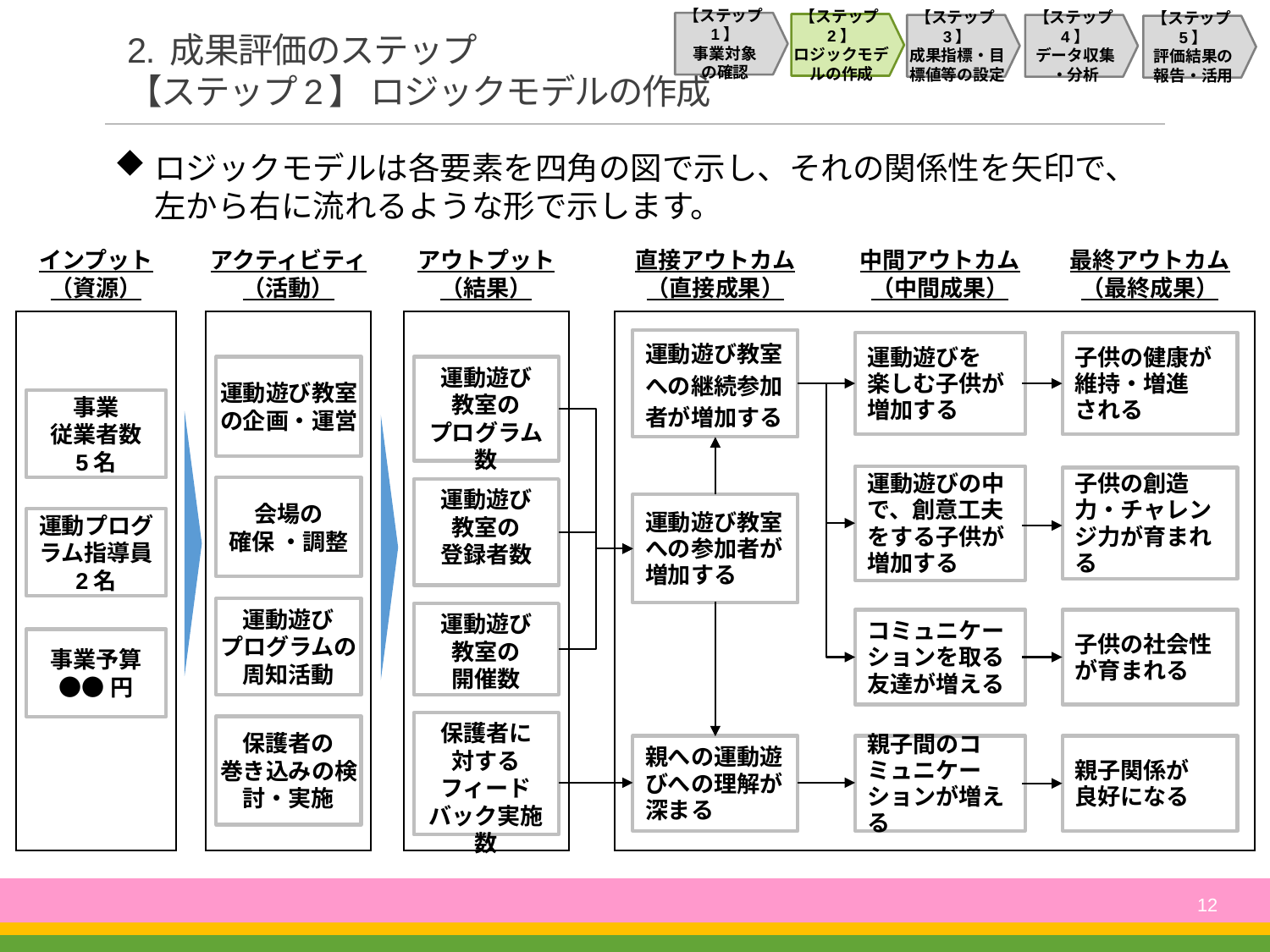

【ステップ1】
事業対象
の確認
【ステップ2】
ロジックモデルの作成
【ステップ3】
成果指標・目標値等の設定
【ステップ4】
データ収集
・分析
【ステップ5】
評価結果の
報告・活用
# 2. 成果評価のステップ 【ステップ2】 ロジックモデルの作成
ロジックモデルは各要素を四角の図で示し、それの関係性を矢印で、左から右に流れるような形で示します。
インプット
（資源）
アクティビティ
（活動）
アウトプット
（結果）
直接アウトカム
（直接成果）
中間アウトカム
（中間成果）
最終アウトカム
（最終成果）

運動遊び教室への継続参加者が増加する
運動遊びを
楽しむ子供が増加する
子供の健康が維持・増進
される
運動遊び教室の企画・運営
運動遊び
教室の
プログラム数
事業
従業者数
5名
運動遊びの中で、創意工夫をする子供が増加する
子供の創造力・チャレンジ力が育まれる
会場の
確保 ・調整
運動遊び
教室の
登録者数
運動遊び教室への参加者が増加する
運動プログラム指導員
2名

運動遊び
プログラムの周知活動
運動遊び
教室の
開催数
コミュニケーションを取る
友達が増える
子供の社会性が育まれる
事業予算
●●円
保護者に
対する
フィードバック実施数
保護者の
巻き込みの検討・実施
親への運動遊びへの理解が深まる
親子間のコミュニケーションが増える
親子関係が
良好になる
12